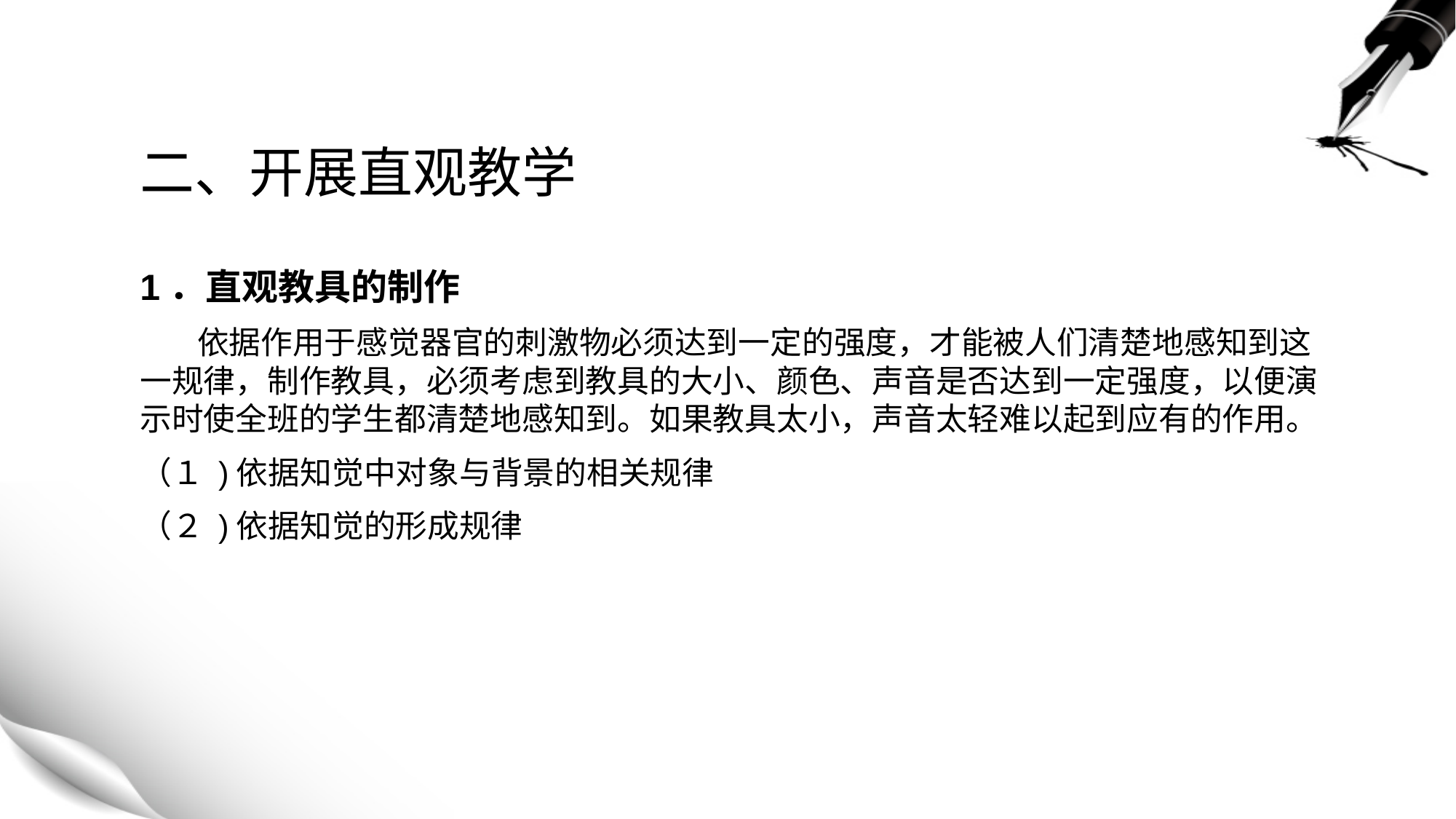

# 二、开展直观教学
1．直观教具的制作
       依据作用于感觉器官的刺激物必须达到一定的强度，才能被人们清楚地感知到这一规律，制作教具，必须考虑到教具的大小、颜色、声音是否达到一定强度，以便演示时使全班的学生都清楚地感知到。如果教具太小，声音太轻难以起到应有的作用。
（１ )依据知觉中对象与背景的相关规律
（２ )依据知觉的形成规律